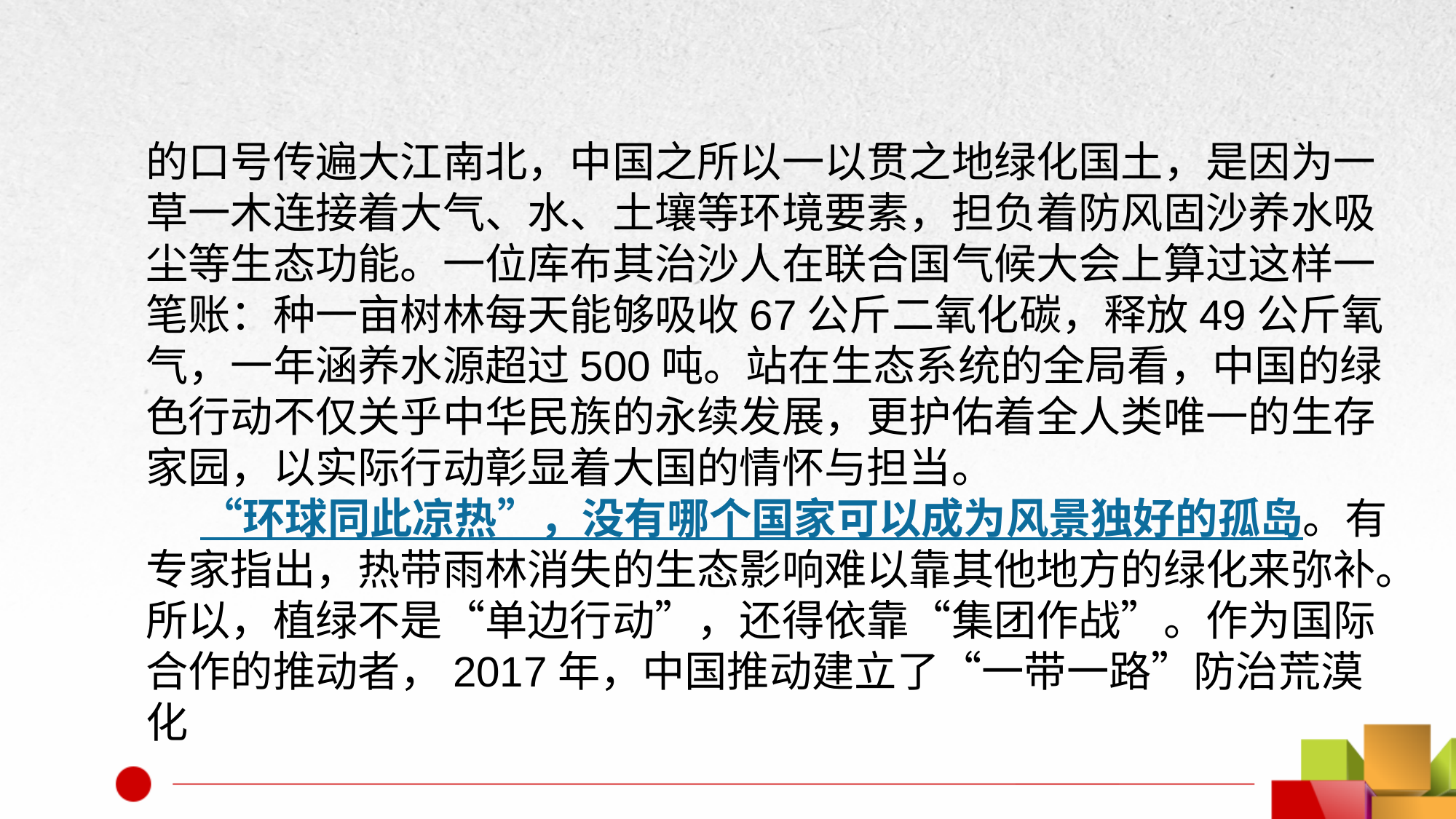

的口号传遍大江南北，中国之所以一以贯之地绿化国土，是因为一草一木连接着大气、水、土壤等环境要素，担负着防风固沙养水吸尘等生态功能。一位库布其治沙人在联合国气候大会上算过这样一笔账：种一亩树林每天能够吸收67公斤二氧化碳，释放49公斤氧气，一年涵养水源超过500吨。站在生态系统的全局看，中国的绿色行动不仅关乎中华民族的永续发展，更护佑着全人类唯一的生存家园，以实际行动彰显着大国的情怀与担当。
　　“环球同此凉热”，没有哪个国家可以成为风景独好的孤岛。有专家指出，热带雨林消失的生态影响难以靠其他地方的绿化来弥补。所以，植绿不是“单边行动”，还得依靠“集团作战”。作为国际合作的推动者，2017年，中国推动建立了“一带一路”防治荒漠化